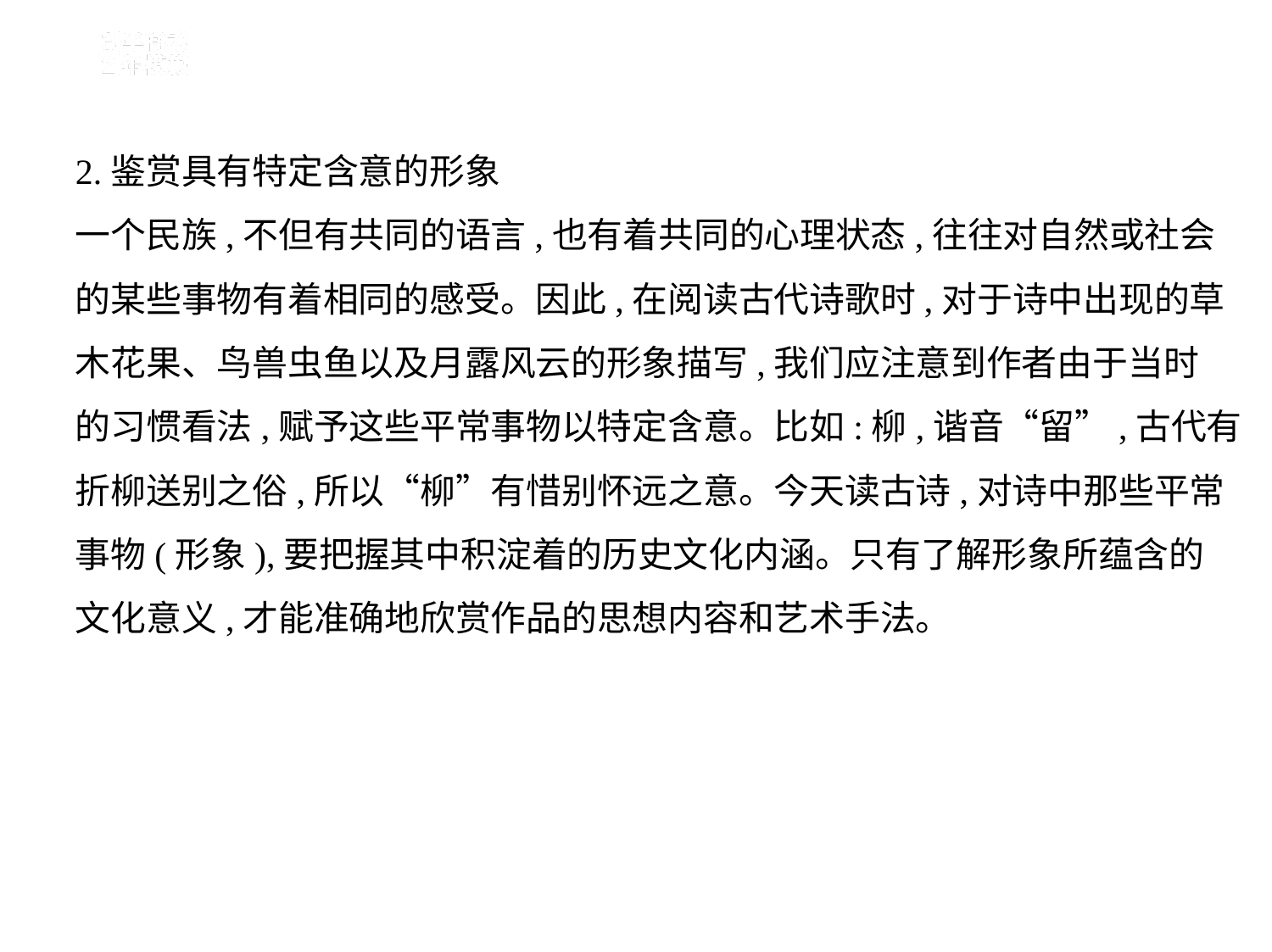

2.鉴赏具有特定含意的形象
一个民族,不但有共同的语言,也有着共同的心理状态,往往对自然或社会
的某些事物有着相同的感受。因此,在阅读古代诗歌时,对于诗中出现的草
木花果、鸟兽虫鱼以及月露风云的形象描写,我们应注意到作者由于当时
的习惯看法,赋予这些平常事物以特定含意。比如:柳,谐音“留”,古代有
折柳送别之俗,所以“柳”有惜别怀远之意。今天读古诗,对诗中那些平常
事物(形象),要把握其中积淀着的历史文化内涵。只有了解形象所蕴含的
文化意义,才能准确地欣赏作品的思想内容和艺术手法。